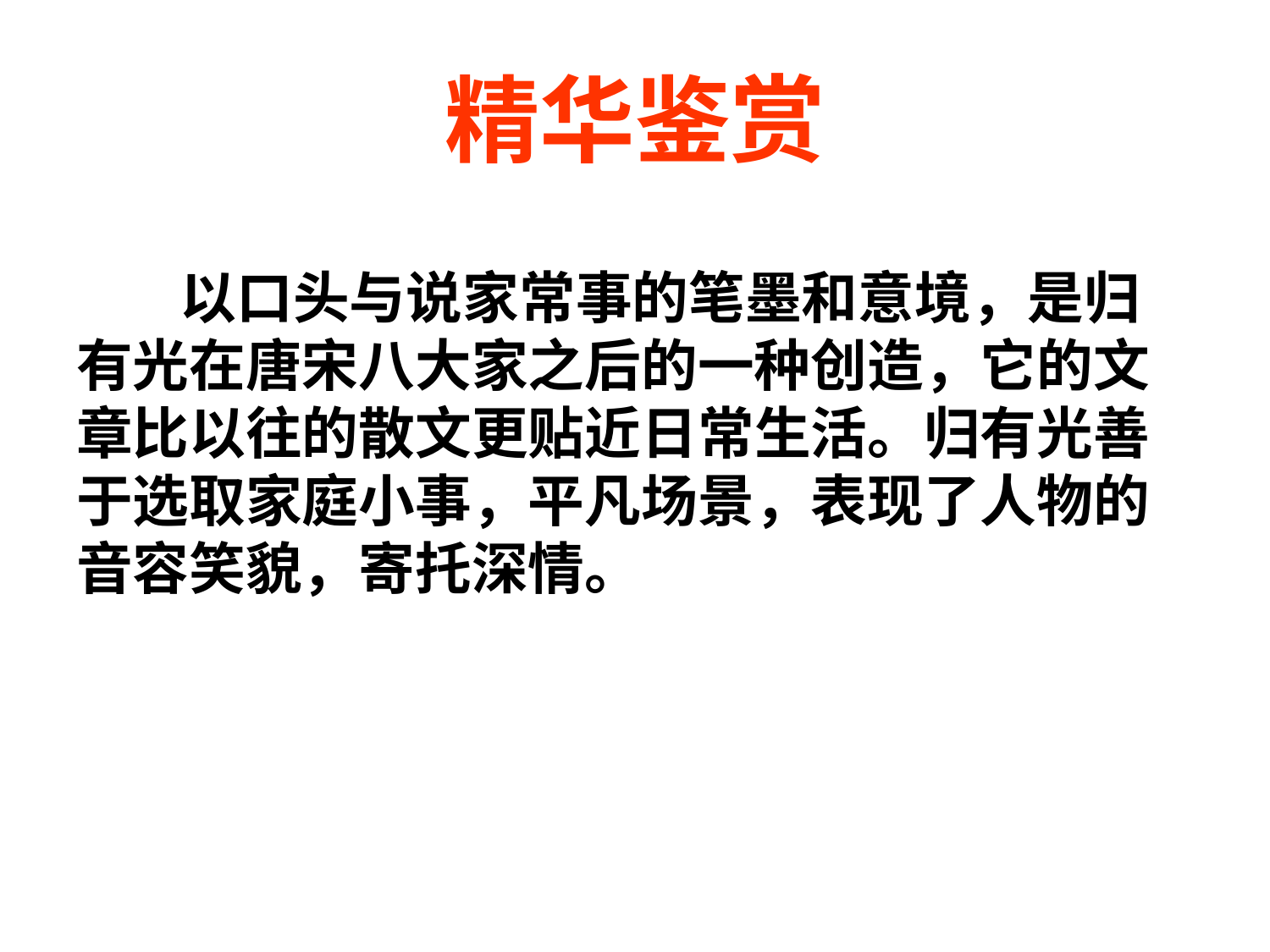

# 精华鉴赏
       以口头与说家常事的笔墨和意境，是归有光在唐宋八大家之后的一种创造，它的文章比以往的散文更贴近日常生活。归有光善于选取家庭小事，平凡场景，表现了人物的音容笑貌，寄托深情。